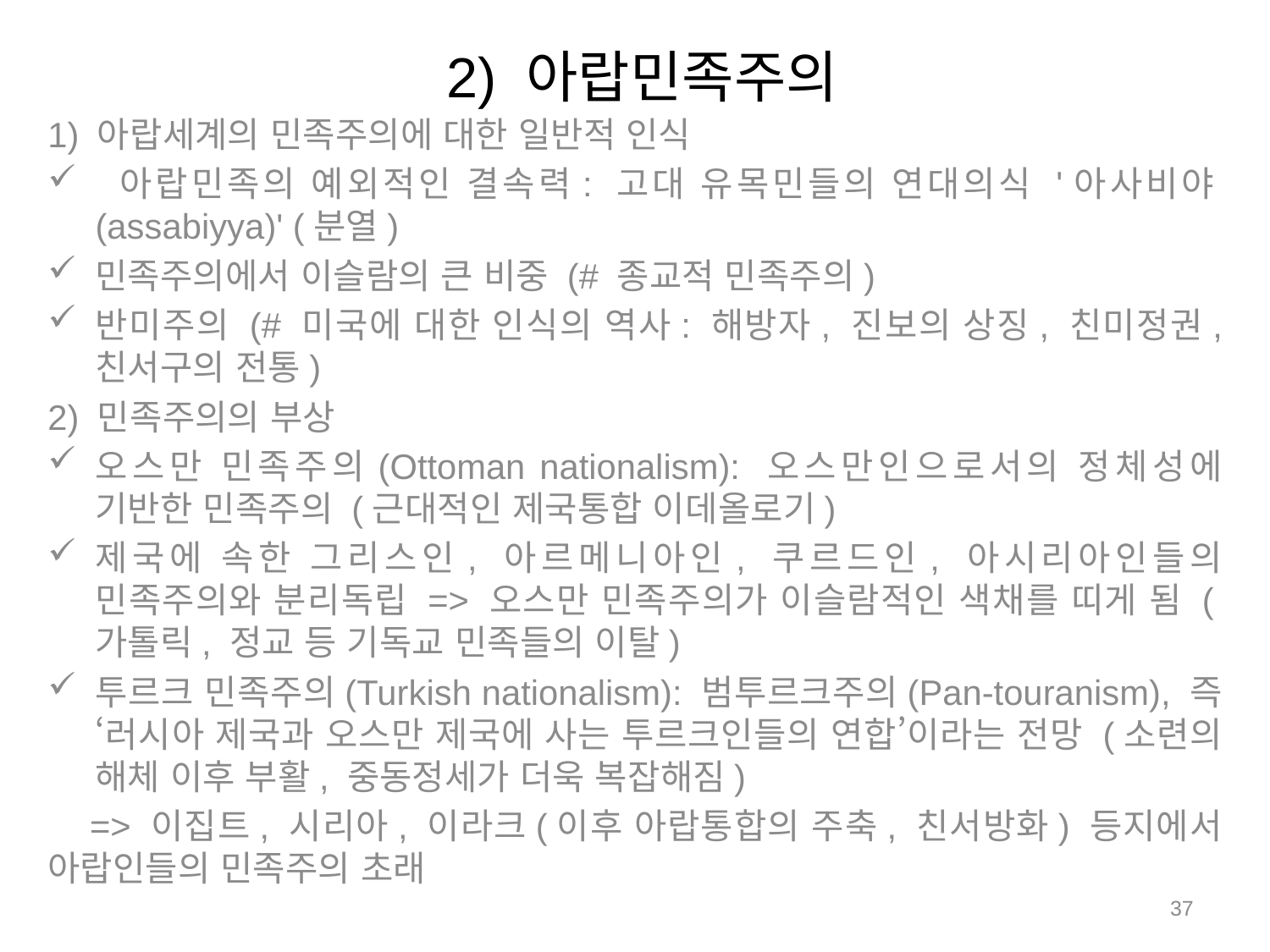

# 2) 아랍민족주의
1) 아랍세계의 민족주의에 대한 일반적 인식
 아랍민족의 예외적인 결속력: 고대 유목민들의 연대의식 '아사비야(assabiyya)' (분열)
민족주의에서 이슬람의 큰 비중 (# 종교적 민족주의)
반미주의 (# 미국에 대한 인식의 역사: 해방자, 진보의 상징, 친미정권, 친서구의 전통)
2) 민족주의의 부상
오스만 민족주의(Ottoman nationalism): 오스만인으로서의 정체성에 기반한 민족주의 (근대적인 제국통합 이데올로기)
제국에 속한 그리스인, 아르메니아인, 쿠르드인, 아시리아인들의 민족주의와 분리독립 => 오스만 민족주의가 이슬람적인 색채를 띠게 됨 (가톨릭, 정교 등 기독교 민족들의 이탈)
투르크 민족주의(Turkish nationalism): 범투르크주의(Pan-touranism), 즉 ‘러시아 제국과 오스만 제국에 사는 투르크인들의 연합’이라는 전망 (소련의 해체 이후 부활, 중동정세가 더욱 복잡해짐)
    => 이집트, 시리아, 이라크(이후 아랍통합의 주축, 친서방화) 등지에서 아랍인들의 민족주의 초래

37